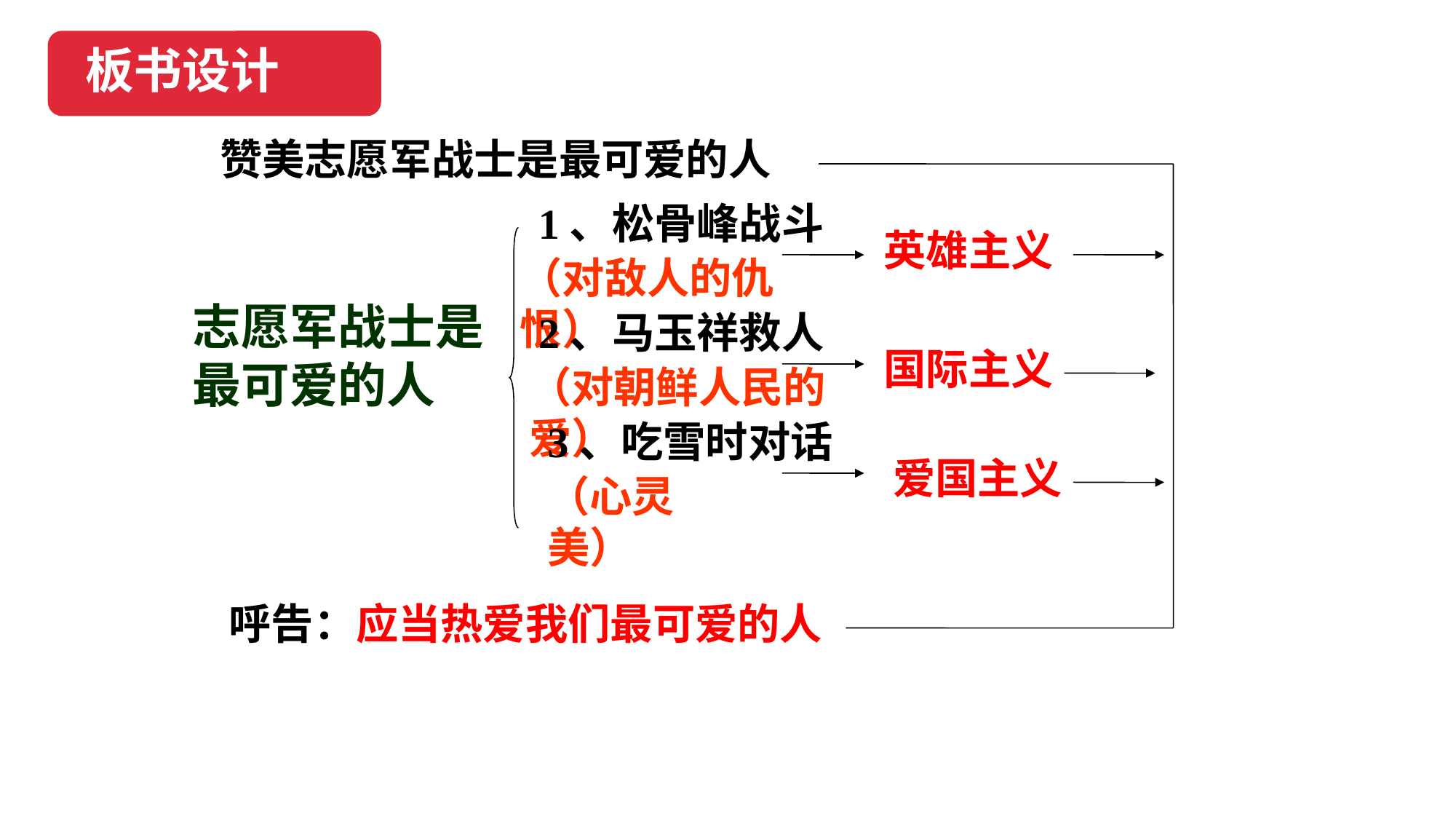

板书设计
赞美志愿军战士是最可爱的人

1、松骨峰战斗
英雄主义

（对敌人的仇恨）

志愿军战士是最可爱的人
2、马玉祥救人
国际主义
（对朝鲜人民的爱）

3、吃雪时对话
爱国主义
（心灵美）

呼告：应当热爱我们最可爱的人